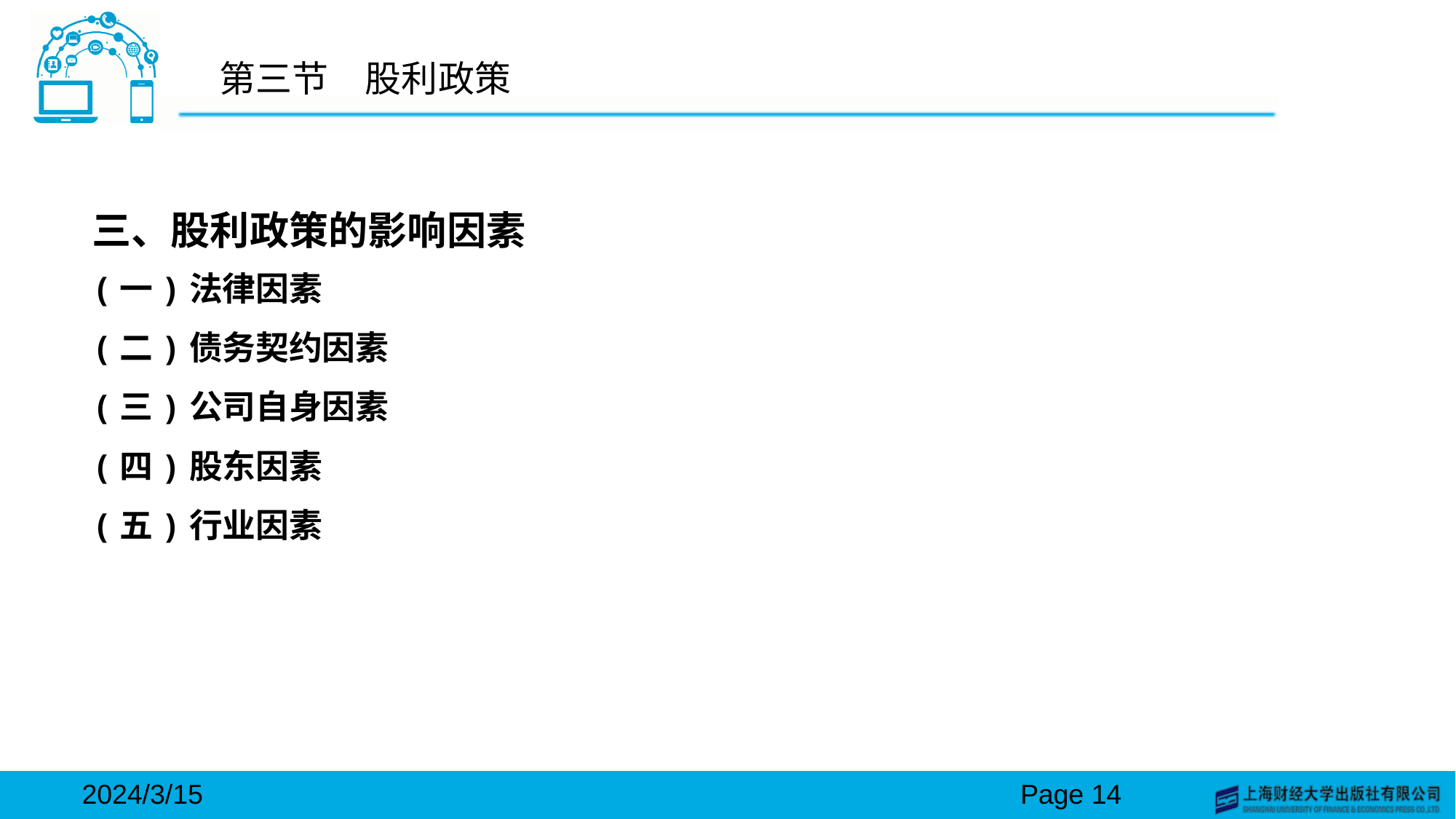

# 第三节　股利政策
三、股利政策的影响因素
(一)法律因素
(二)债务契约因素
(三)公司自身因素
(四)股东因素
(五)行业因素

2024/3/15
Page 14